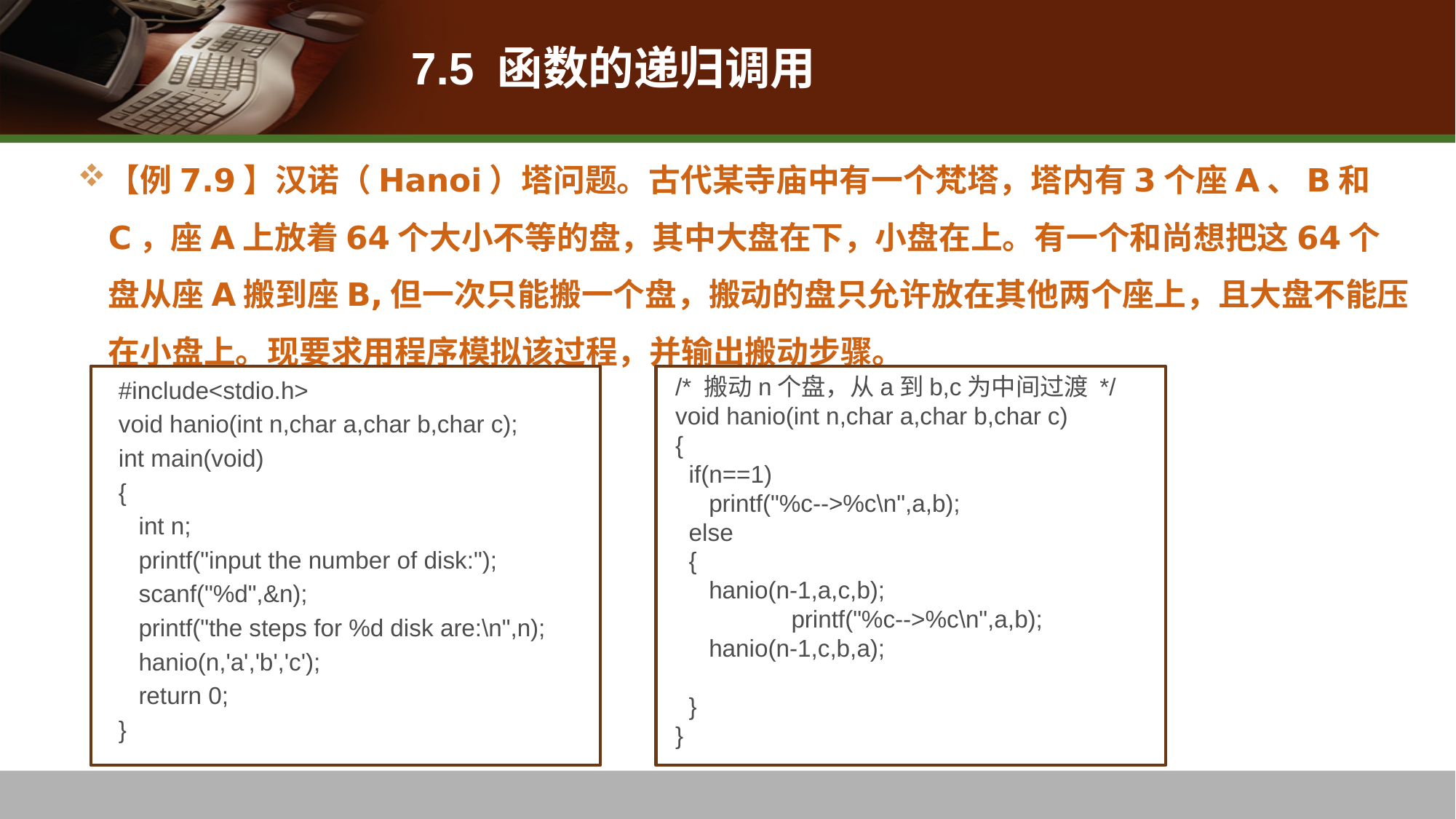

# 7.5 函数的递归调用
【例7.9】汉诺（Hanoi）塔问题。古代某寺庙中有一个梵塔，塔内有3个座A、B和C，座A上放着64个大小不等的盘，其中大盘在下，小盘在上。有一个和尚想把这64个盘从座A搬到座B,但一次只能搬一个盘，搬动的盘只允许放在其他两个座上，且大盘不能压在小盘上。现要求用程序模拟该过程，并输出搬动步骤。
#include<stdio.h>
void hanio(int n,char a,char b,char c);
int main(void)
{
   int n;
   printf("input the number of disk:");
   scanf("%d",&n);
   printf("the steps for %d disk are:\n",n);
   hanio(n,'a','b','c');
   return 0;
}

/* 搬动n个盘，从a到b,c为中间过渡 */
void hanio(int n,char a,char b,char c)
{
  if(n==1)
     printf("%c-->%c\n",a,b);
  else
  {
     hanio(n-1,a,c,b);
	 printf("%c-->%c\n",a,b);
     hanio(n-1,c,b,a);

  }
}